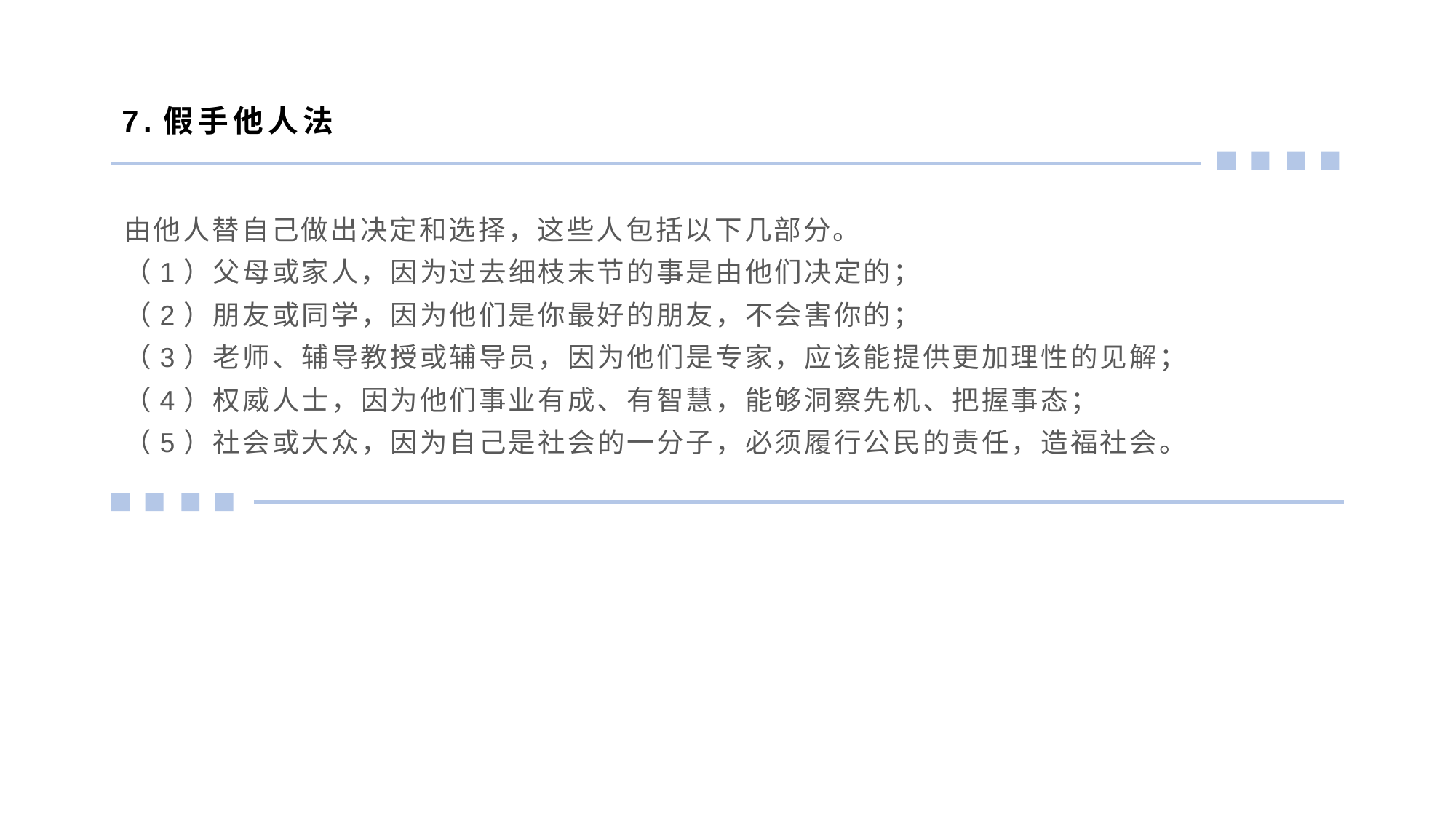

7.假手他人法

由他人替自己做出决定和选择，这些人包括以下几部分。
（1）父母或家人，因为过去细枝末节的事是由他们决定的；
（2）朋友或同学，因为他们是你最好的朋友，不会害你的；
（3）老师、辅导教授或辅导员，因为他们是专家，应该能提供更加理性的见解；
（4）权威人士，因为他们事业有成、有智慧，能够洞察先机、把握事态；
（5）社会或大众，因为自己是社会的一分子，必须履行公民的责任，造福社会。